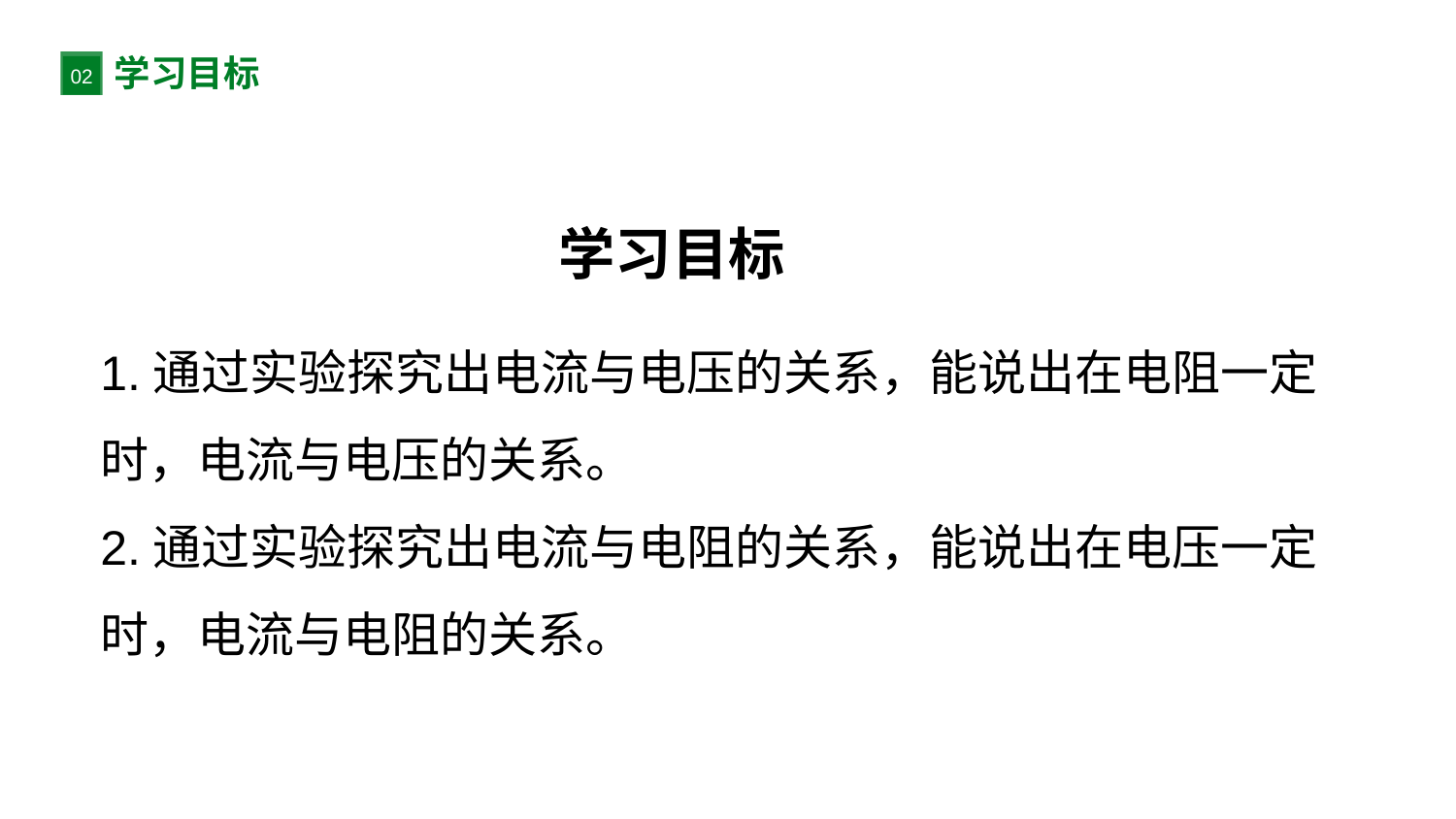

学习目标

02
学习目标
1.通过实验探究出电流与电压的关系，能说出在电阻一定时，电流与电压的关系。
2.通过实验探究出电流与电阻的关系，能说出在电压一定时，电流与电阻的关系。